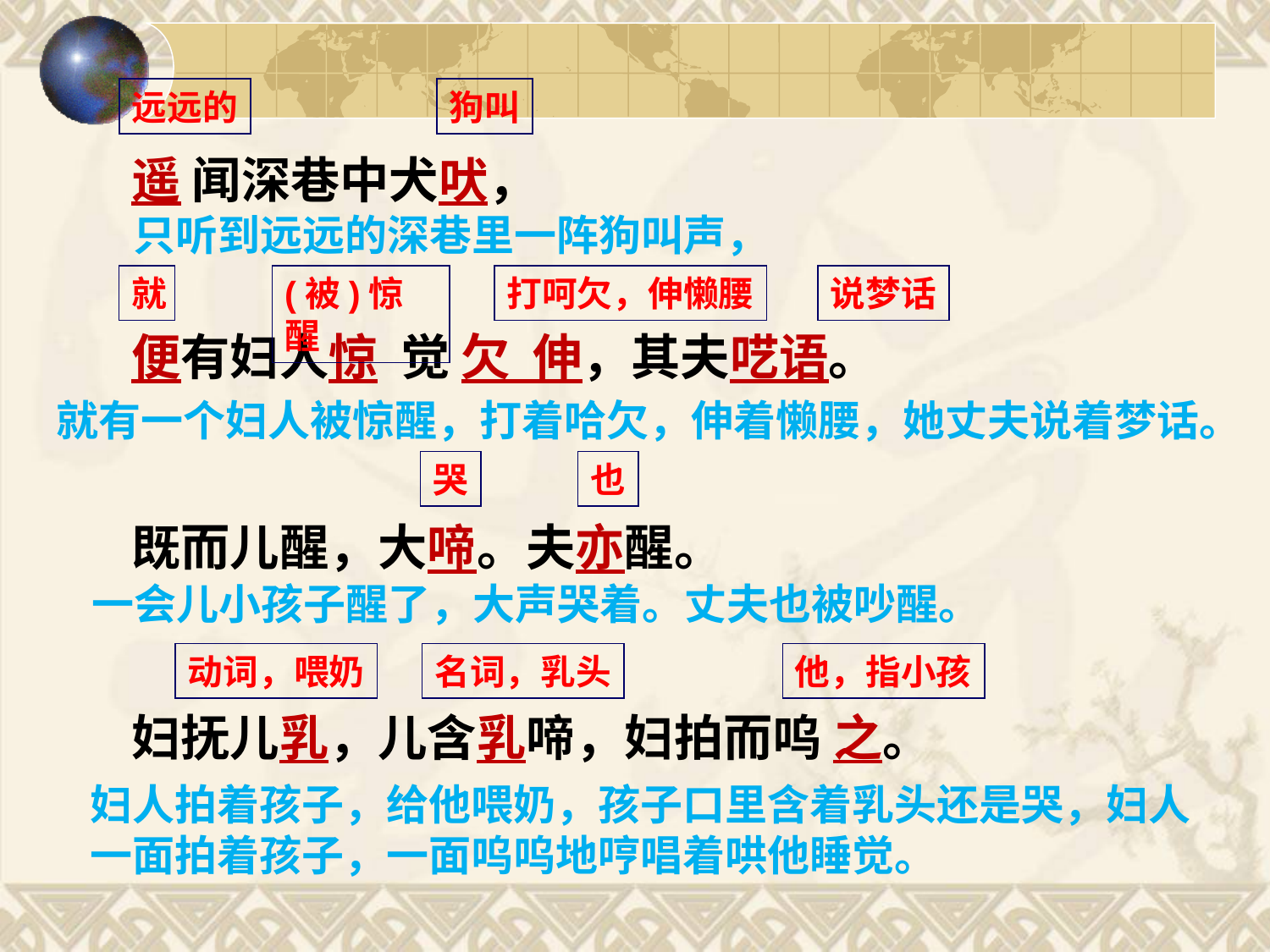

远远的
狗叫
遥 闻深巷中犬吠，

便有妇人惊  觉 欠  伸，其夫呓语。

既而儿醒，大啼。夫亦醒。

妇抚儿乳，儿含乳啼，妇拍而呜 之。

只听到远远的深巷里一阵狗叫声，
打呵欠，伸懒腰
就
(被)惊醒
说梦话
就有一个妇人被惊醒，打着哈欠，伸着懒腰，她丈夫说着梦话。
哭
也
一会儿小孩子醒了，大声哭着。丈夫也被吵醒。
动词，喂奶
名词，乳头
他，指小孩

妇人拍着孩子，给他喂奶，孩子口里含着乳头还是哭，妇人一面拍着孩子，一面呜呜地哼唱着哄他睡觉。